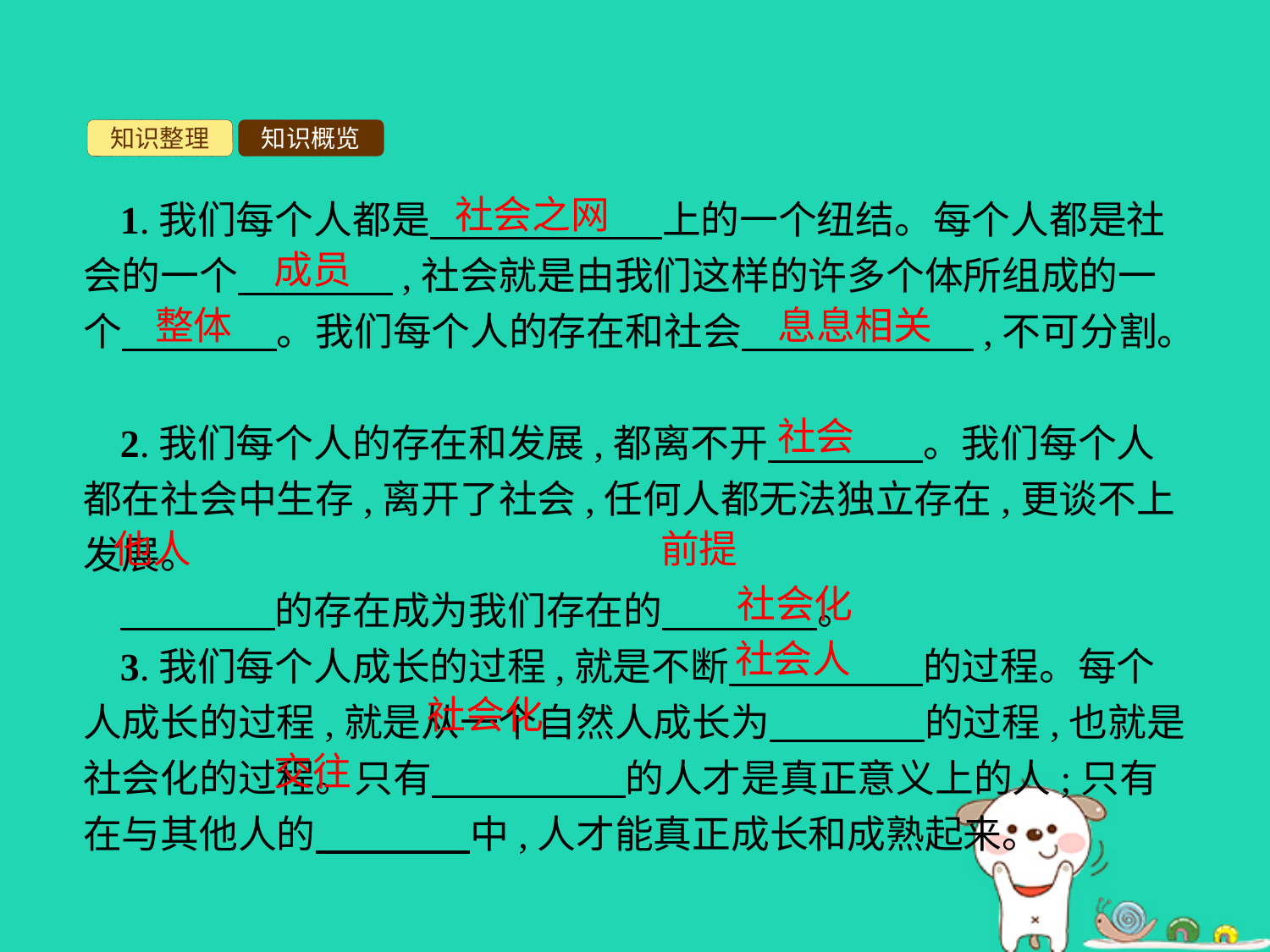

知识整理
知识概览
社会之网
1.我们每个人都是　　　　　　上的一个纽结。每个人都是社会的一个　　　　,社会就是由我们这样的许多个体所组成的一个　　　　。我们每个人的存在和社会　　　　　　,不可分割。
2.我们每个人的存在和发展,都离不开　　　　。我们每个人都在社会中生存,离开了社会,任何人都无法独立存在,更谈不上发展。
　　　　的存在成为我们存在的　　　　。
3.我们每个人成长的过程,就是不断　　　　　的过程。每个人成长的过程,就是从一个自然人成长为　　　　的过程,也就是社会化的过程。只有　　　　　的人才是真正意义上的人;只有在与其他人的　　　　中,人才能真正成长和成熟起来。
成员
整体
息息相关
社会
他人
前提
社会化
社会人
社会化
交往